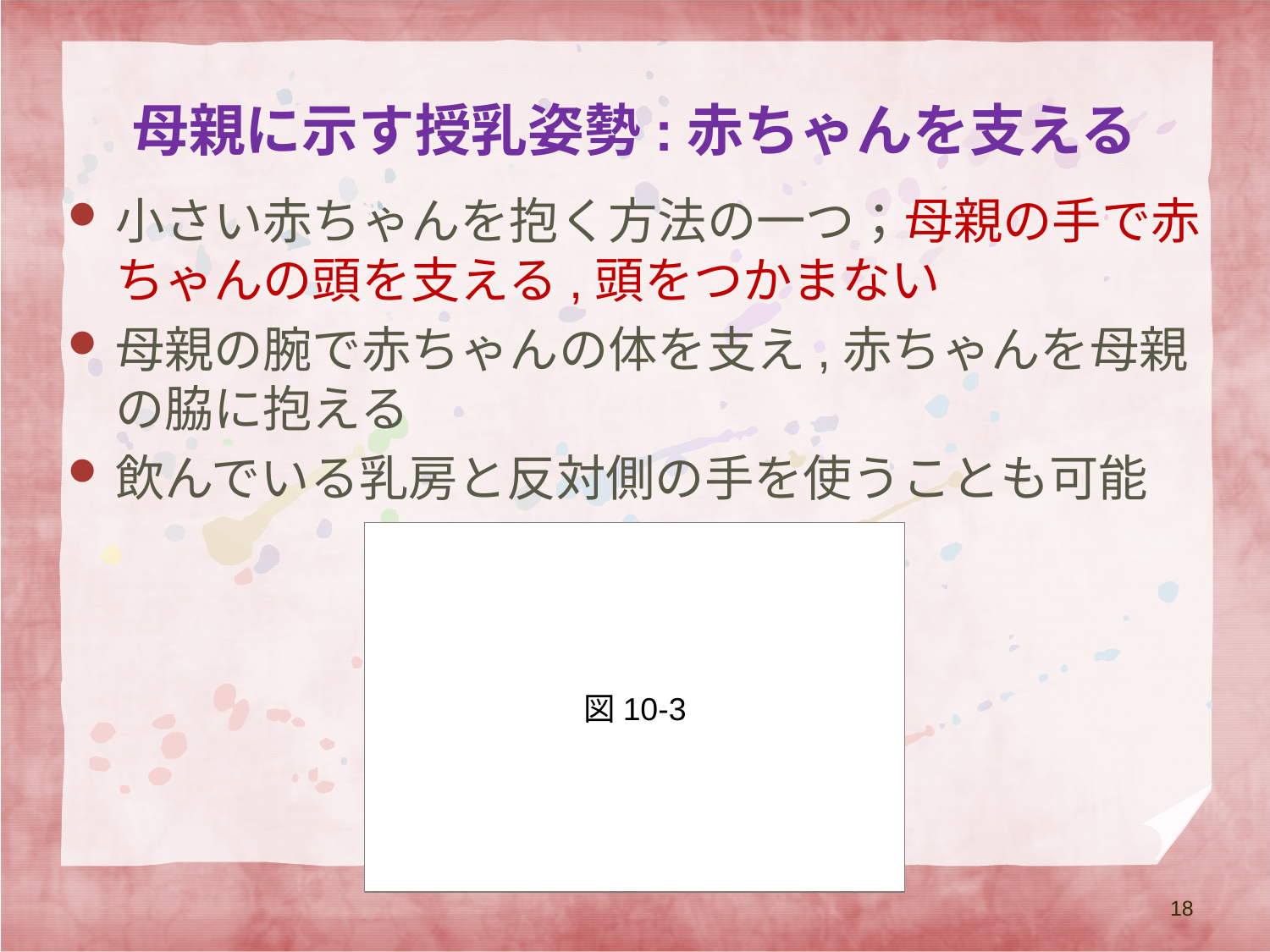

# 母親に示す授乳姿勢:赤ちゃんを支える
小さい赤ちゃんを抱く方法の一つ；母親の手で赤ちゃんの頭を支える,頭をつかまない
母親の腕で赤ちゃんの体を支え,赤ちゃんを母親の脇に抱える
飲んでいる乳房と反対側の手を使うことも可能

図10-3
18